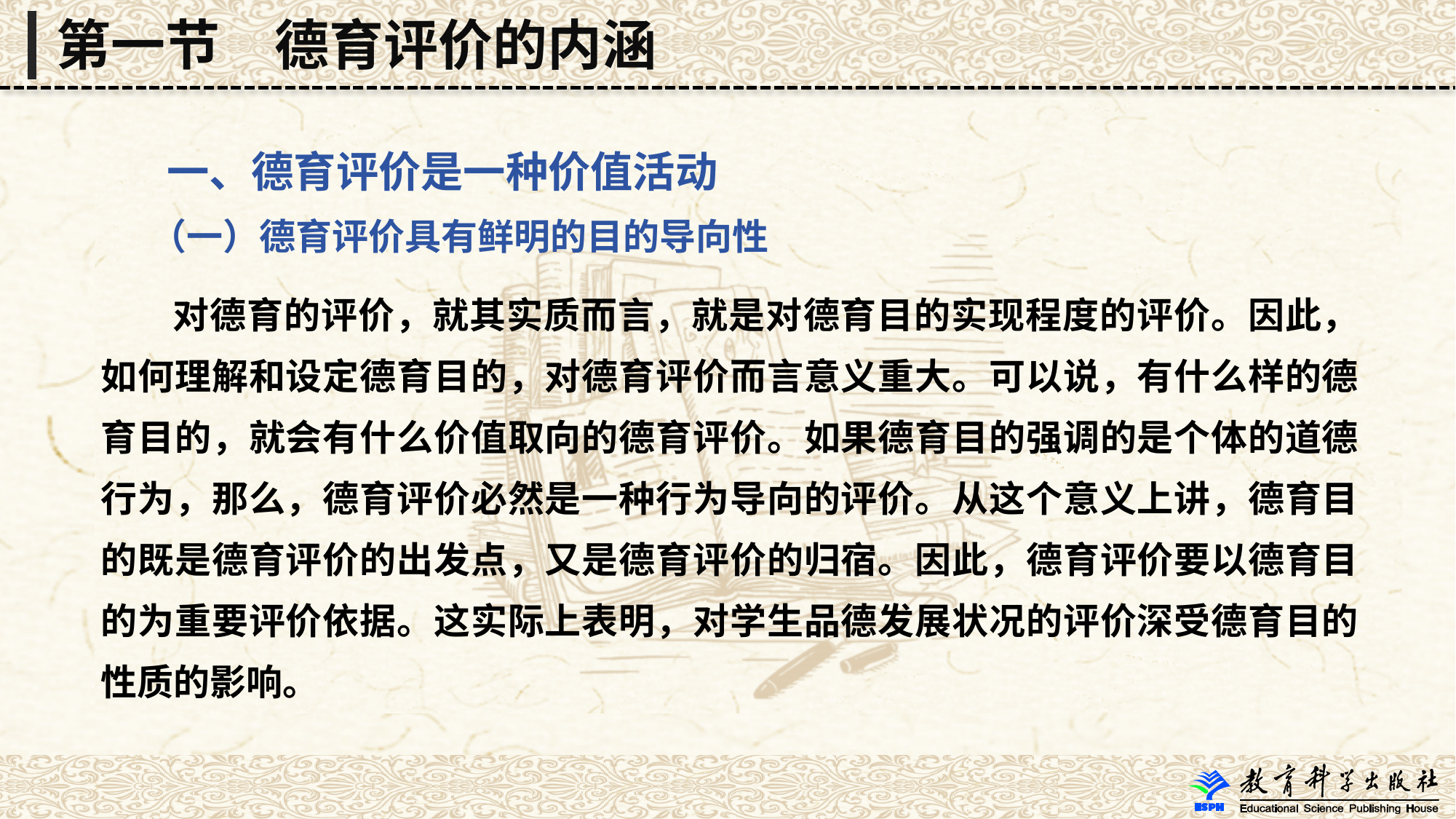

第一节　德育评价的内涵
       一、德育评价是一种价值活动
     （一）德育评价具有鲜明的目的导向性

       对德育的评价，就其实质而言，就是对德育目的实现程度的评价。因此，如何理解和设定德育目的，对德育评价而言意义重大。可以说，有什么样的德育目的，就会有什么价值取向的德育评价。如果德育目的强调的是个体的道德行为，那么，德育评价必然是一种行为导向的评价。从这个意义上讲，德育目的既是德育评价的出发点，又是德育评价的归宿。因此，德育评价要以德育目的为重要评价依据。这实际上表明，对学生品德发展状况的评价深受德育目的性质的影响。